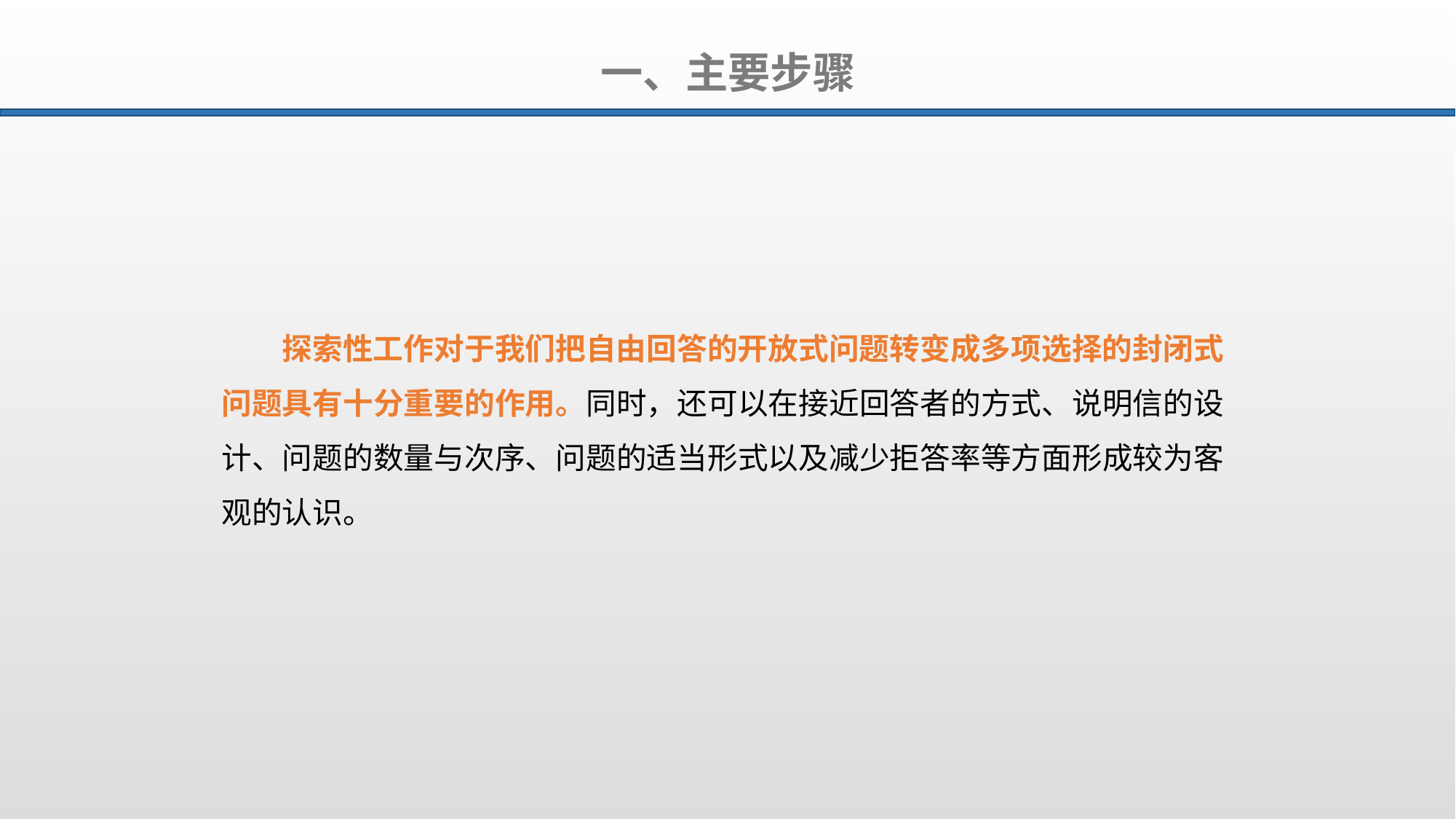

一、主要步骤

探索性工作对于我们把自由回答的开放式问题转变成多项选择的封闭式问题具有十分重要的作用。同时，还可以在接近回答者的方式、说明信的设计、问题的数量与次序、问题的适当形式以及减少拒答率等方面形成较为客观的认识。